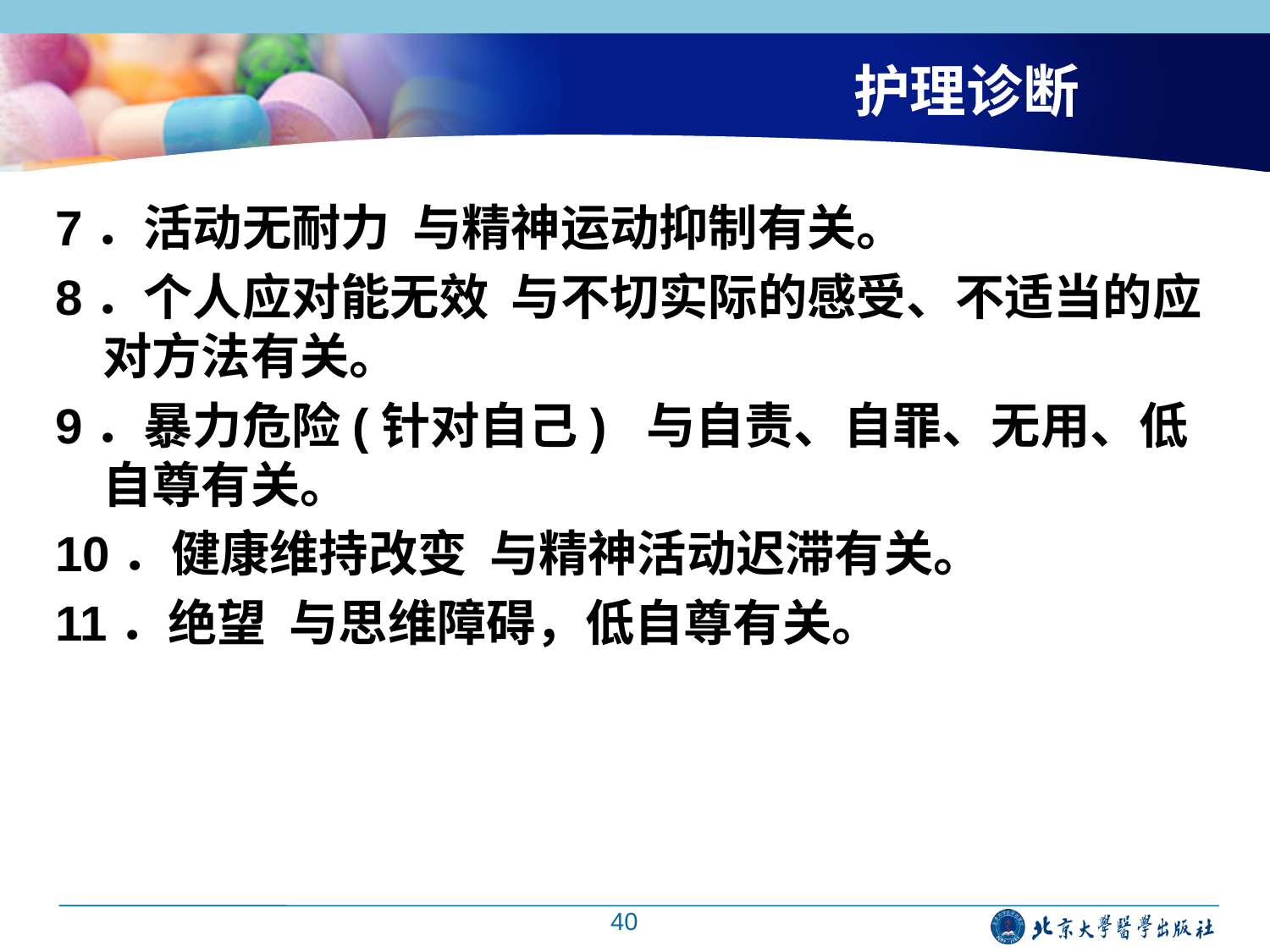

护理诊断
7．活动无耐力  与精神运动抑制有关。
8．个人应对能无效  与不切实际的感受、不适当的应对方法有关。
9．暴力危险(针对自己)  与自责、自罪、无用、低自尊有关。
10．健康维持改变  与精神活动迟滞有关。
11．绝望  与思维障碍，低自尊有关。

40